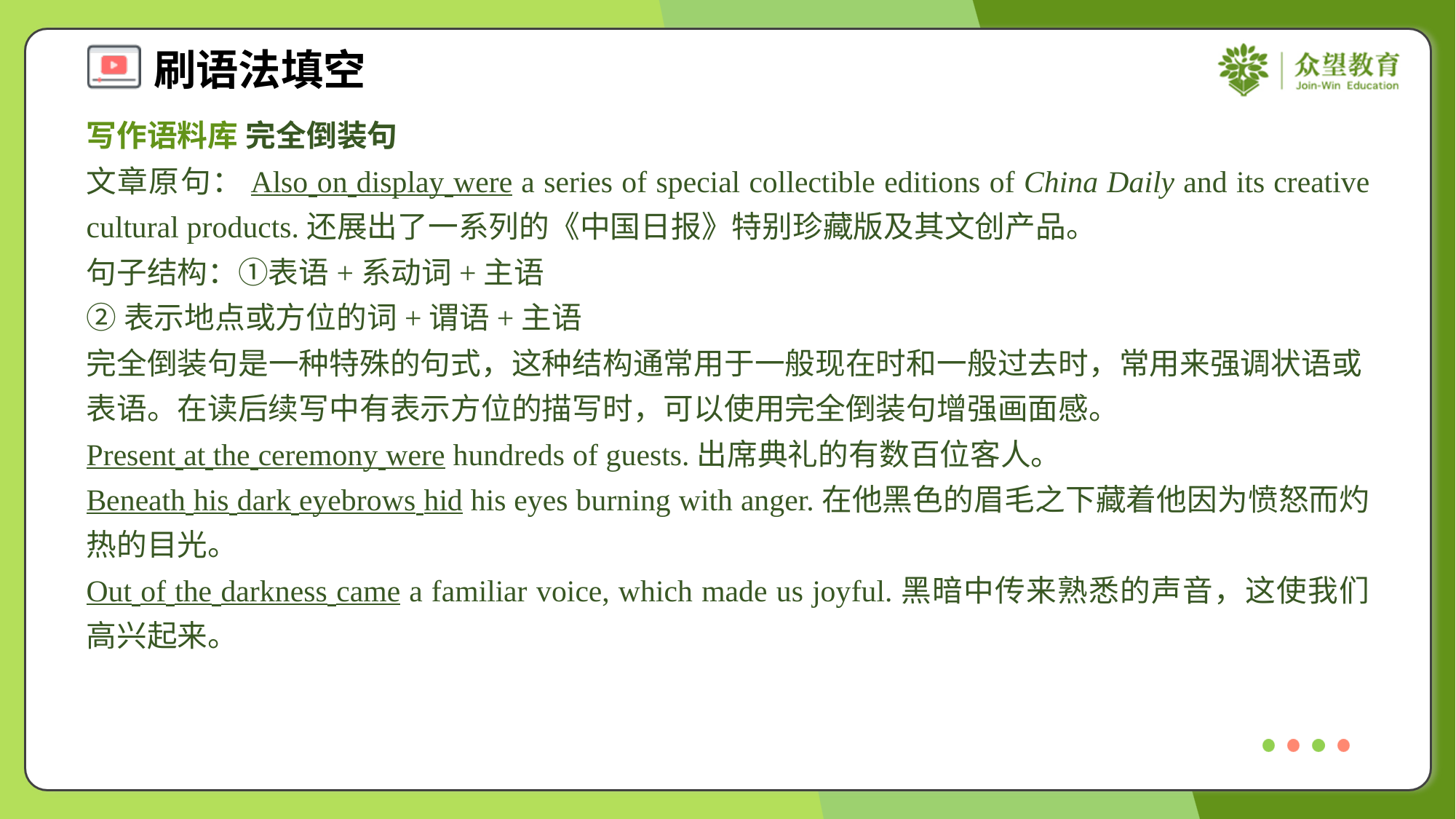

写作语料库 完全倒装句
文章原句：Also on display were a series of special collectible editions of China Daily and its creative cultural products.还展出了一系列的《中国日报》特别珍藏版及其文创产品。
句子结构：①表语+系动词+主语
②表示地点或方位的词+谓语+主语
完全倒装句是一种特殊的句式，这种结构通常用于一般现在时和一般过去时，常用来强调状语或表语。在读后续写中有表示方位的描写时，可以使用完全倒装句增强画面感。
Present at the ceremony were hundreds of guests.出席典礼的有数百位客人。
Beneath his dark eyebrows hid his eyes burning with anger.在他黑色的眉毛之下藏着他因为愤怒而灼热的目光。
Out of the darkness came a familiar voice, which made us joyful.黑暗中传来熟悉的声音，这使我们高兴起来。